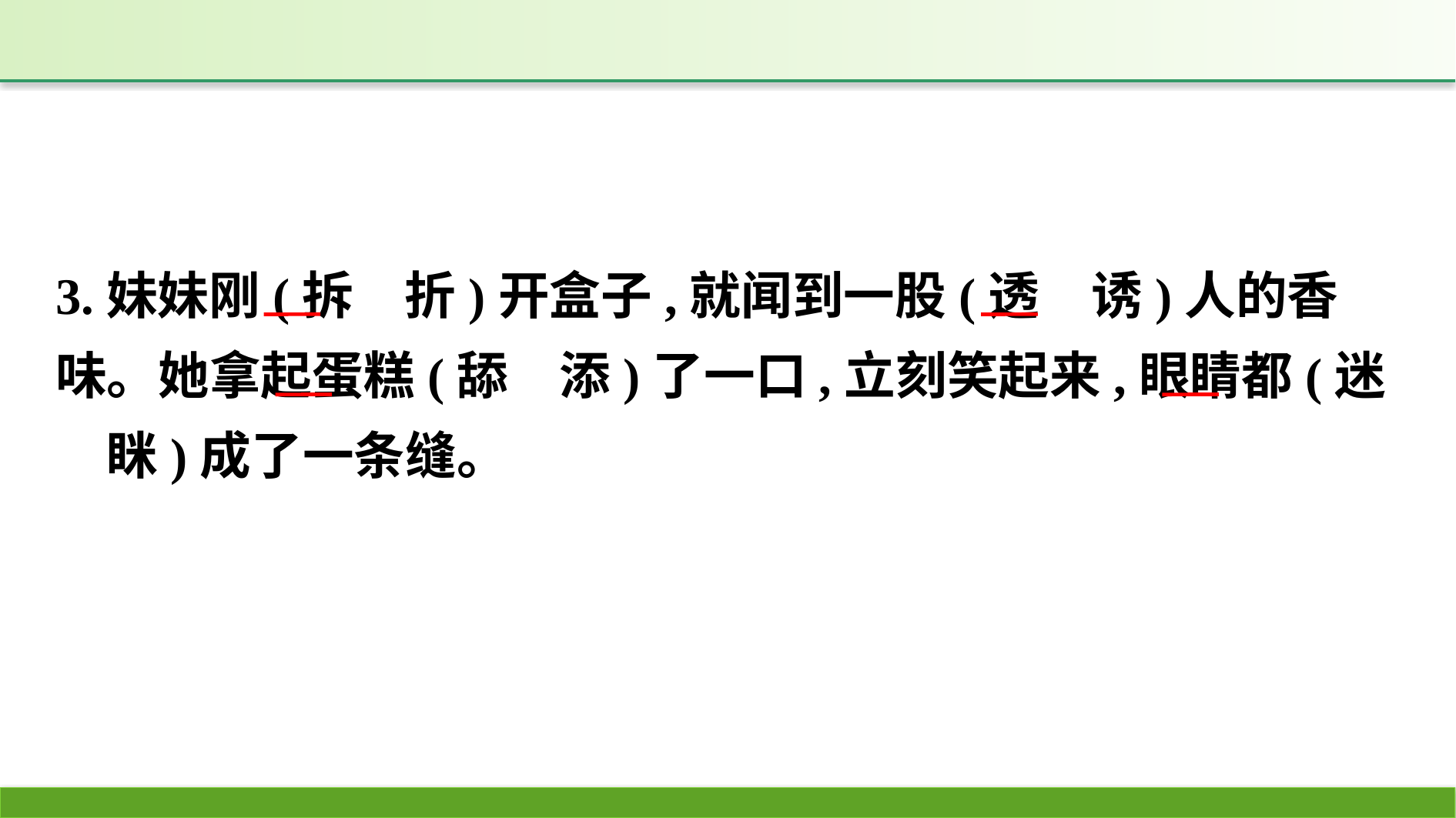

3.妹妹刚(拆　折)开盒子,就闻到一股(透　诱)人的香味。她拿起蛋糕(舔　添)了一口,立刻笑起来,眼睛都(迷　眯)成了一条缝。